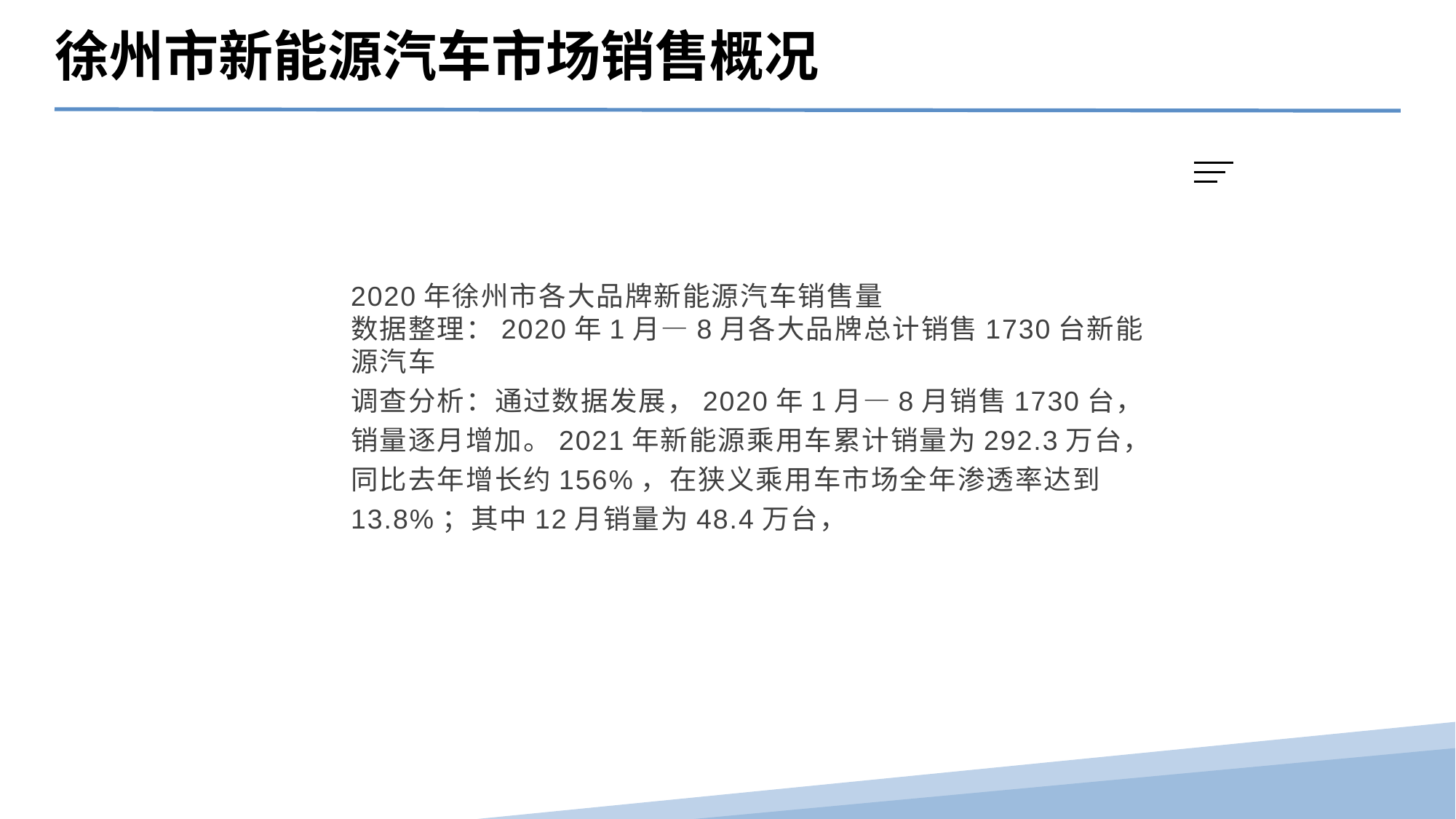

徐州市新能源汽车市场销售概况
2020年徐州市各大品牌新能源汽车销售量
数据整理：2020年1月—8月各大品牌总计销售1730台新能源汽车
调查分析：通过数据发展，2020年1月—8月销售1730台，销量逐月增加。2021年新能源乘用车累计销量为292.3万台，同比去年增长约156%，在狭义乘用车市场全年渗透率达到13.8%；其中12月销量为48.4万台，